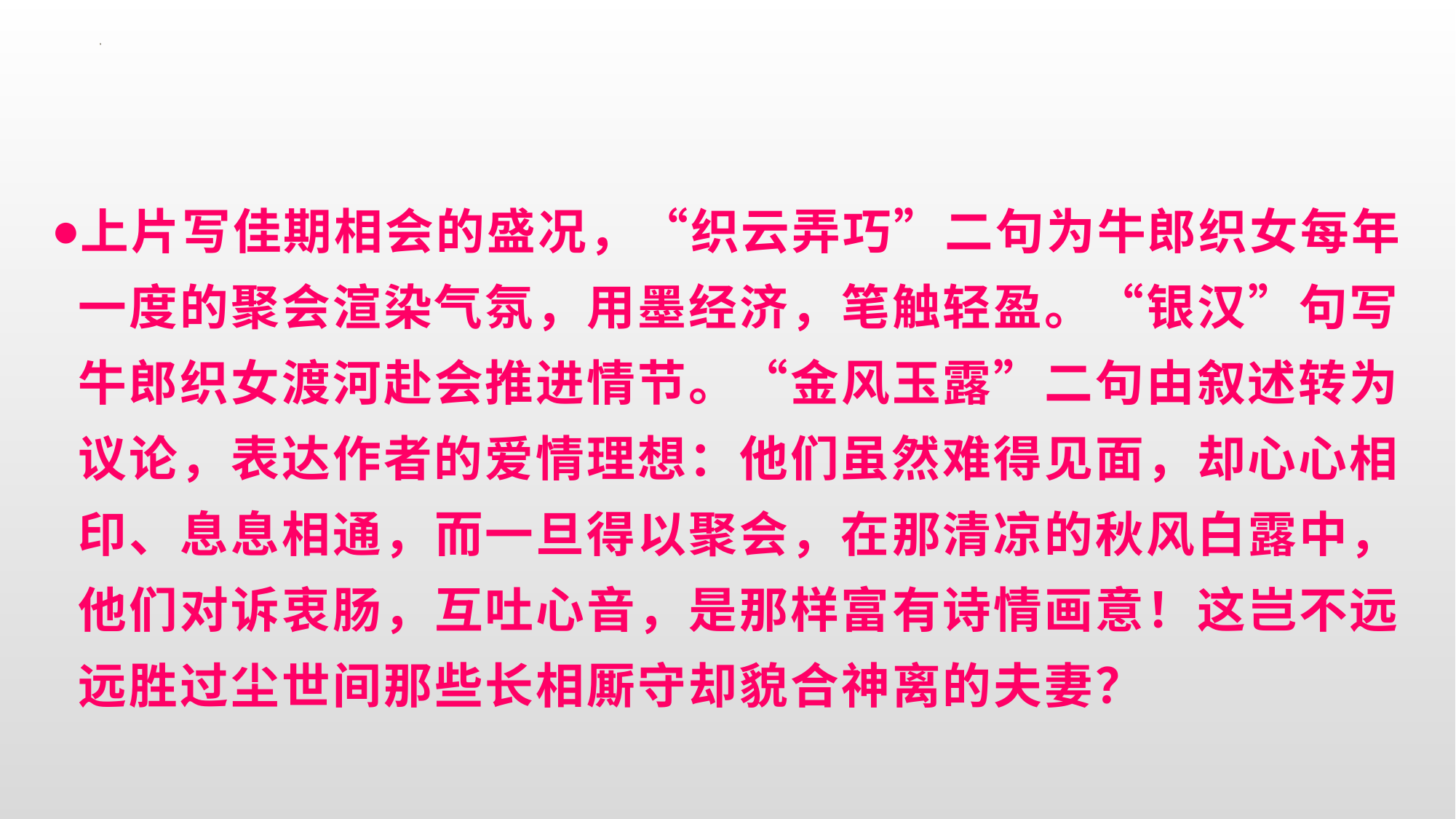

上片写佳期相会的盛况，“织云弄巧”二句为牛郎织女每年一度的聚会渲染气氛，用墨经济，笔触轻盈。“银汉”句写牛郎织女渡河赴会推进情节。“金风玉露”二句由叙述转为议论，表达作者的爱情理想：他们虽然难得见面，却心心相印、息息相通，而一旦得以聚会，在那清凉的秋风白露中，他们对诉衷肠，互吐心音，是那样富有诗情画意！这岂不远远胜过尘世间那些长相厮守却貌合神离的夫妻？